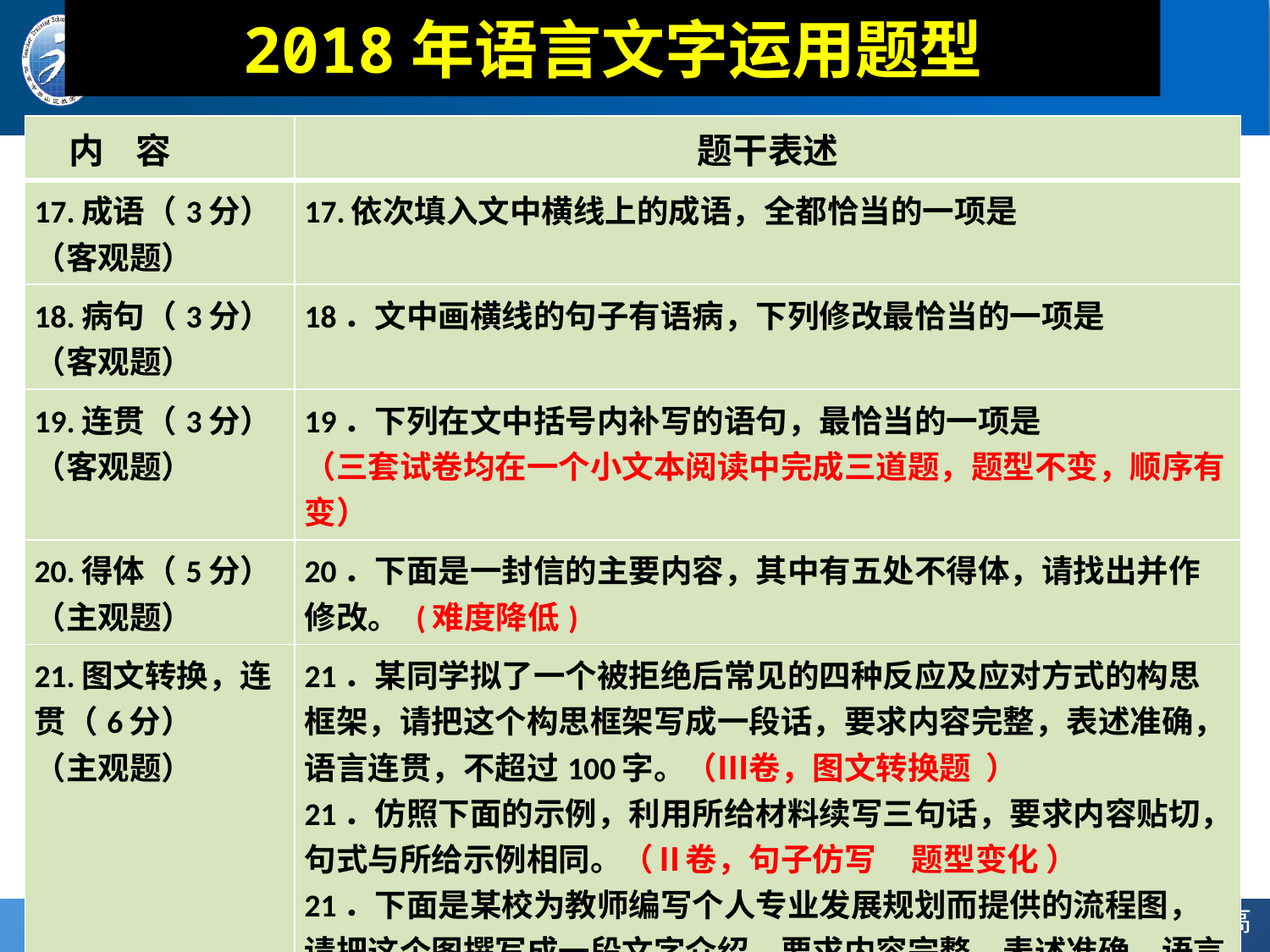

# 2018年语言文字运用题型
| 内 容 | 题干表述 |
| --- | --- |
| 17.成语（3分） （客观题） | 17.依次填入文中横线上的成语，全都恰当的一项是 |
| 18.病句（3分） （客观题） | 18．文中画横线的句子有语病，下列修改最恰当的一项是 |
| 19.连贯（3分） （客观题） | 19．下列在文中括号内补写的语句，最恰当的一项是 （三套试卷均在一个小文本阅读中完成三道题，题型不变，顺序有变） |
| 20.得体（5分）（主观题） | 20．下面是一封信的主要内容，其中有五处不得体，请找出并作修改。 (难度降低) |
| 21.图文转换，连贯（6分） （主观题） | 21．某同学拟了一个被拒绝后常见的四种反应及应对方式的构思框架，请把这个构思框架写成一段话，要求内容完整，表述准确，语言连贯，不超过100字。（Ⅲ卷，图文转换题 ） 21．仿照下面的示例，利用所给材料续写三句话，要求内容贴切，句式与所给示例相同。（Ⅱ卷，句子仿写 题型变化 ） 21．下面是某校为教师编写个人专业发展规划而提供的流程图，请把这个图撰写成一段文字介绍，要求内容完整，表述准确，语言连贯，不超过90个字。（Ⅰ卷，图文转换题 ） |